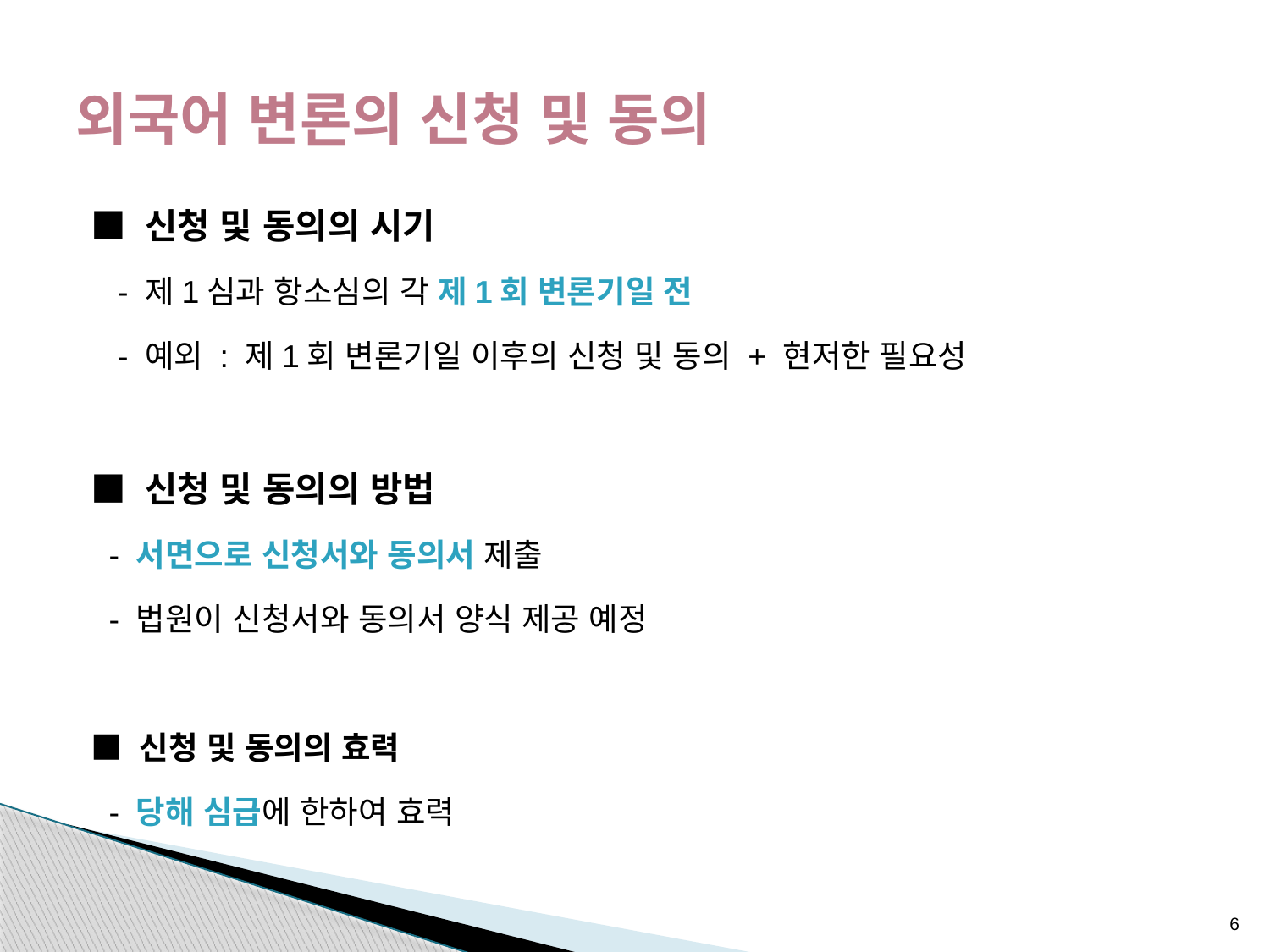

# 외국어 변론의 신청 및 동의
■ 신청 및 동의의 시기
   - 제1심과 항소심의 각 제1회 변론기일 전
   - 예외 : 제1회 변론기일 이후의 신청 및 동의 + 현저한 필요성

■ 신청 및 동의의 방법
  - 서면으로 신청서와 동의서 제출
  - 법원이 신청서와 동의서 양식 제공 예정

■ 신청 및 동의의 효력
  - 당해 심급에 한하여 효력

6